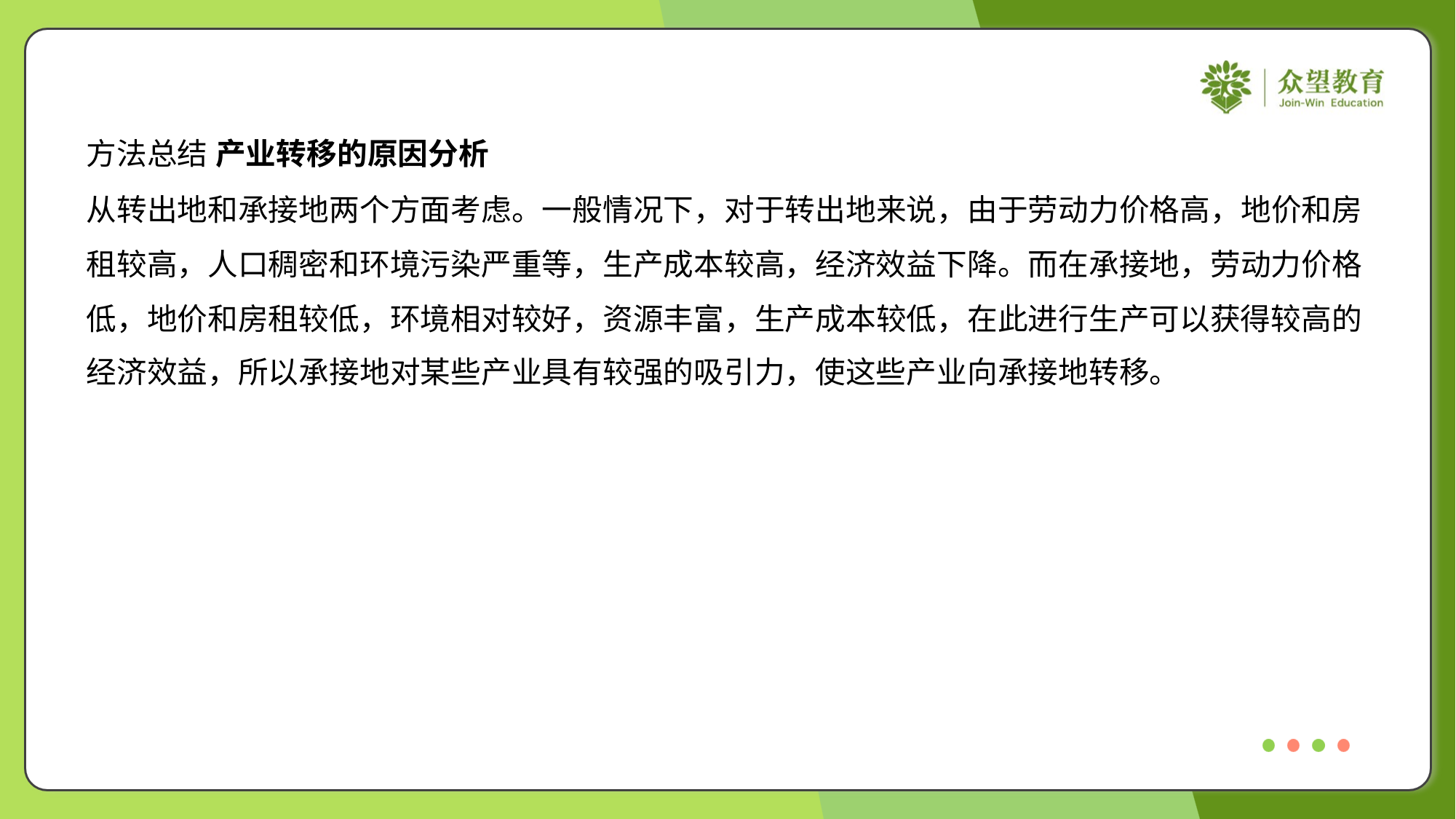

方法总结 产业转移的原因分析
从转出地和承接地两个方面考虑。一般情况下，对于转出地来说，由于劳动力价格高，地价和房
租较高，人口稠密和环境污染严重等，生产成本较高，经济效益下降。而在承接地，劳动力价格
低，地价和房租较低，环境相对较好，资源丰富，生产成本较低，在此进行生产可以获得较高的
经济效益，所以承接地对某些产业具有较强的吸引力，使这些产业向承接地转移。